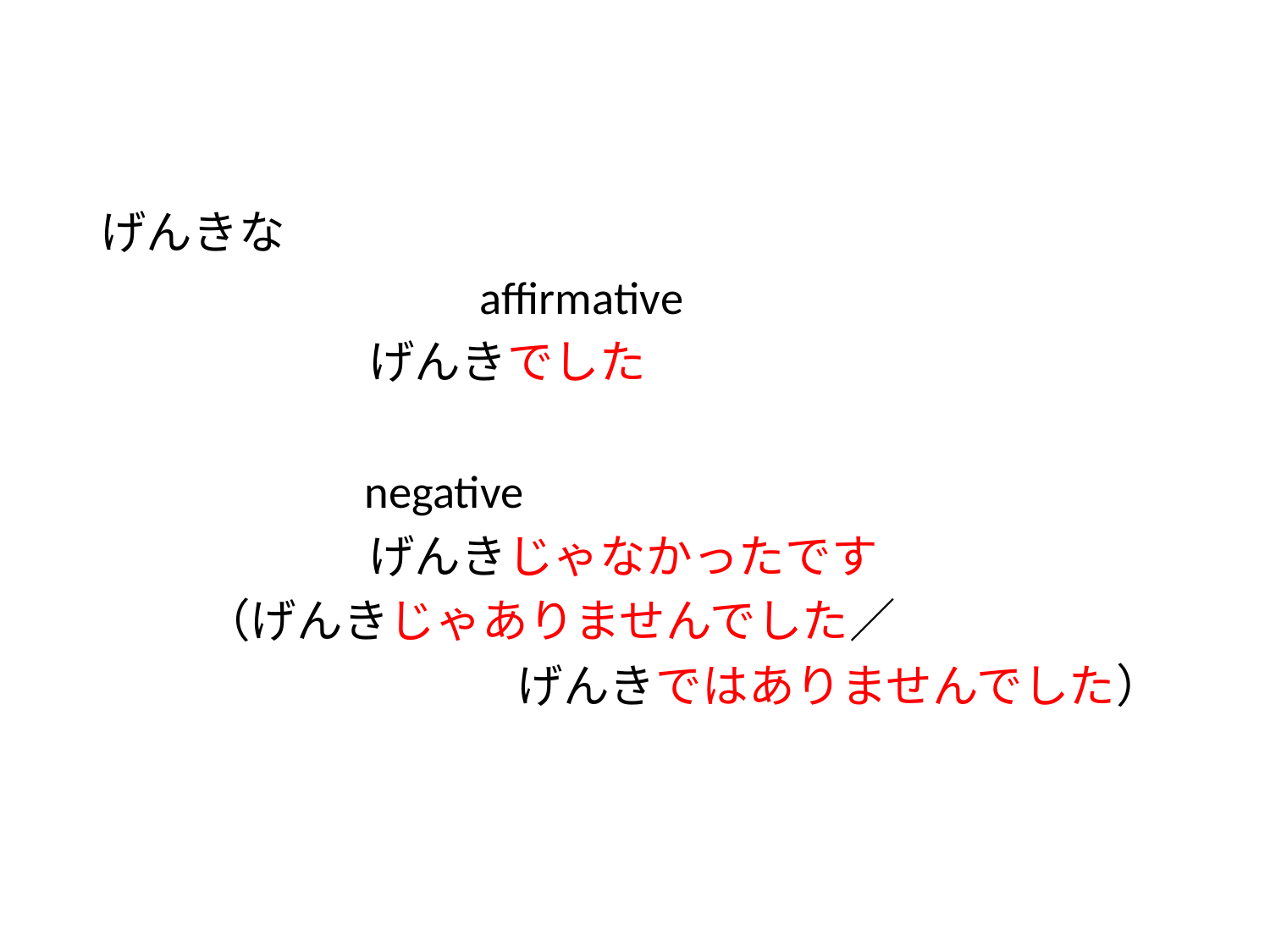

#
げんきな
　　　　　　　　affirmative
                         げんきでした

                         negative
                         げんきじゃなかったです
		（げんきじゃありませんでした／
　　　　　　　　　げんきではありませんでした）